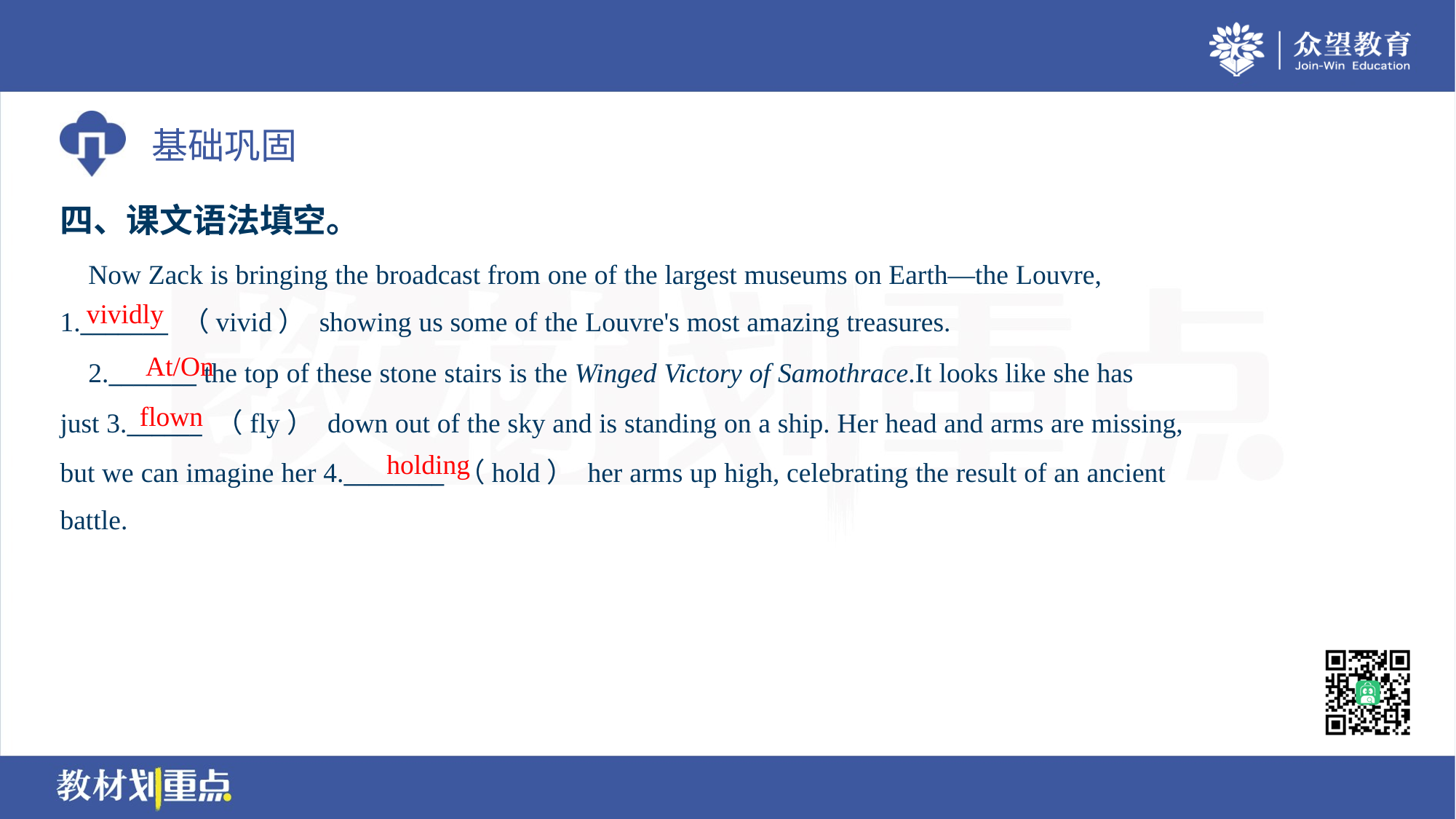

四、课文语法填空。
    Now Zack is bringing the broadcast from one of the largest museums on Earth—the Louvre,
1._______ （vivid） showing us some of the Louvre's most amazing treasures.
vividly
At/On
    2._______ the top of these stone stairs is the Winged Victory of Samothrace.It looks like she has
just 3.______ （fly） down out of the sky and is standing on a ship. Her head and arms are missing,
but we can imagine her 4.________ （hold） her arms up high, celebrating the result of an ancient
battle.
flown
holding